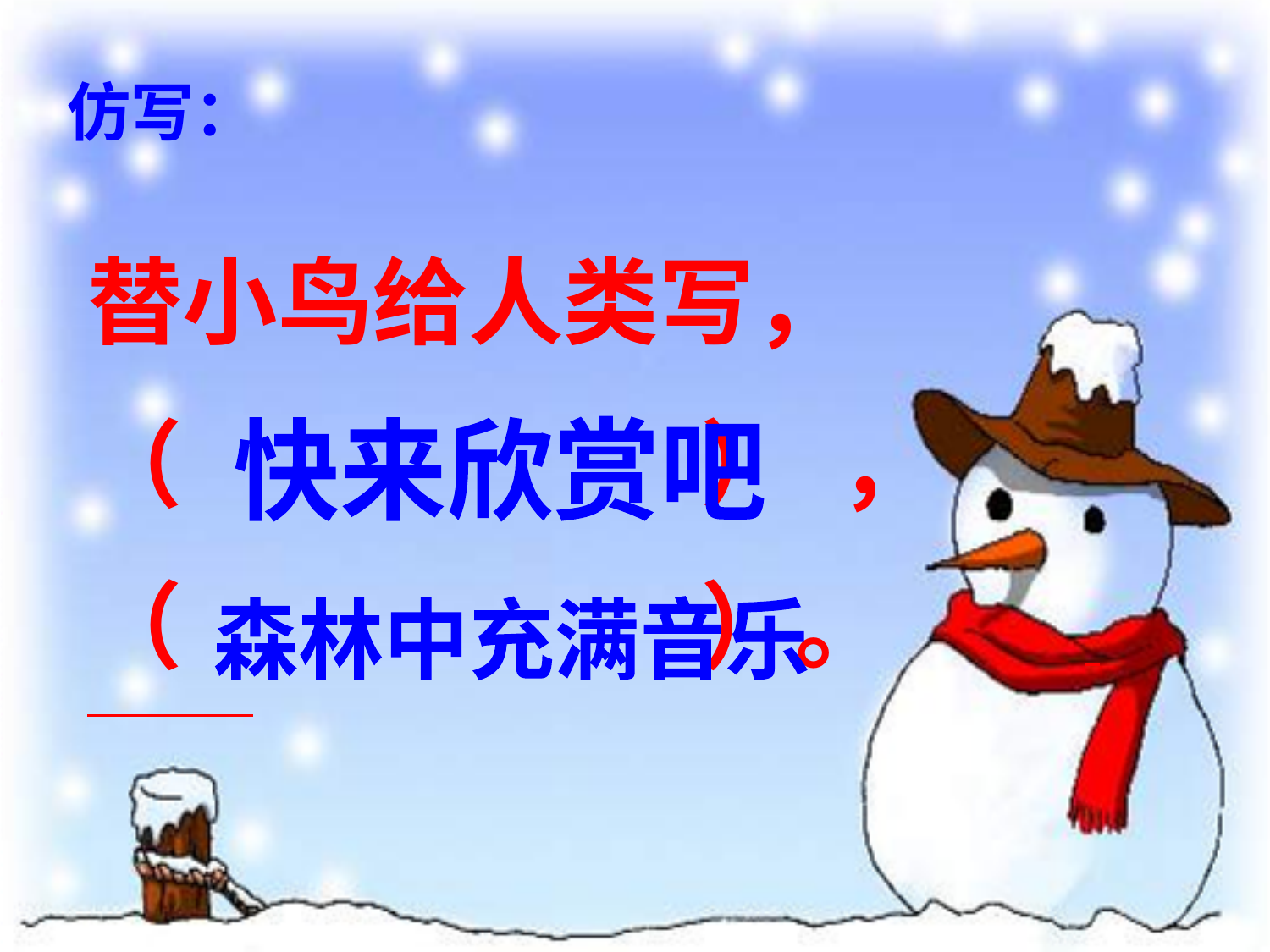

仿写：
替小鸟给人类写，
（                        ）  ，
（                        ）。

快来欣赏吧
森林中充满音乐